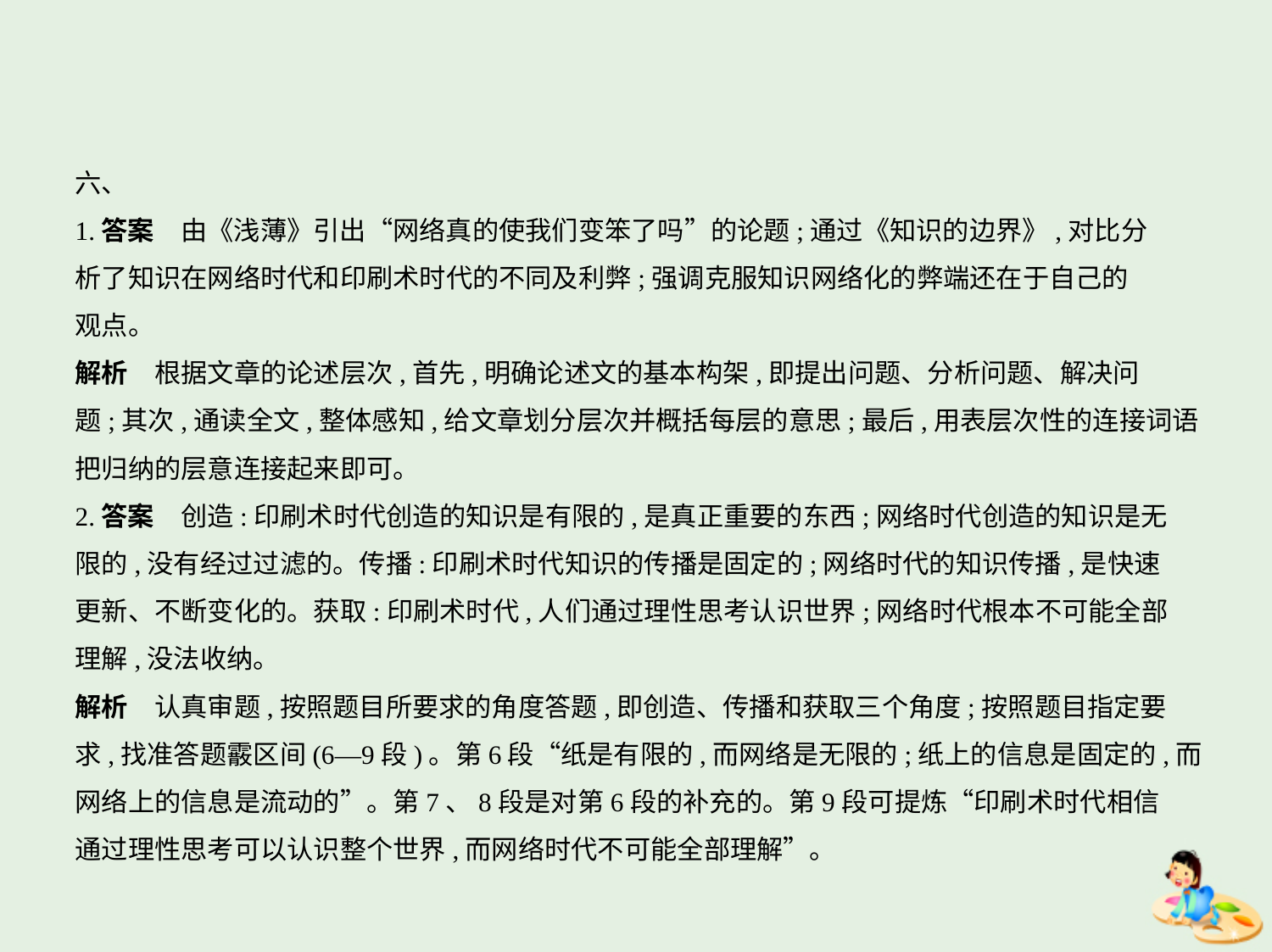

六、
1.答案　由《浅薄》引出“网络真的使我们变笨了吗”的论题;通过《知识的边界》,对比分
析了知识在网络时代和印刷术时代的不同及利弊;强调克服知识网络化的弊端还在于自己的
观点。
解析　根据文章的论述层次,首先,明确论述文的基本构架,即提出问题、分析问题、解决问
题;其次,通读全文,整体感知,给文章划分层次并概括每层的意思;最后,用表层次性的连接词语
把归纳的层意连接起来即可。
2.答案　创造:印刷术时代创造的知识是有限的,是真正重要的东西;网络时代创造的知识是无
限的,没有经过过滤的。传播:印刷术时代知识的传播是固定的;网络时代的知识传播,是快速
更新、不断变化的。获取:印刷术时代,人们通过理性思考认识世界;网络时代根本不可能全部
理解,没法收纳。
解析　认真审题,按照题目所要求的角度答题,即创造、传播和获取三个角度;按照题目指定要
求,找准答题霰区间(6—9段)。第6段“纸是有限的,而网络是无限的;纸上的信息是固定的,而
网络上的信息是流动的”。第7、8段是对第6段的补充的。第9段可提炼“印刷术时代相信
通过理性思考可以认识整个世界,而网络时代不可能全部理解”。